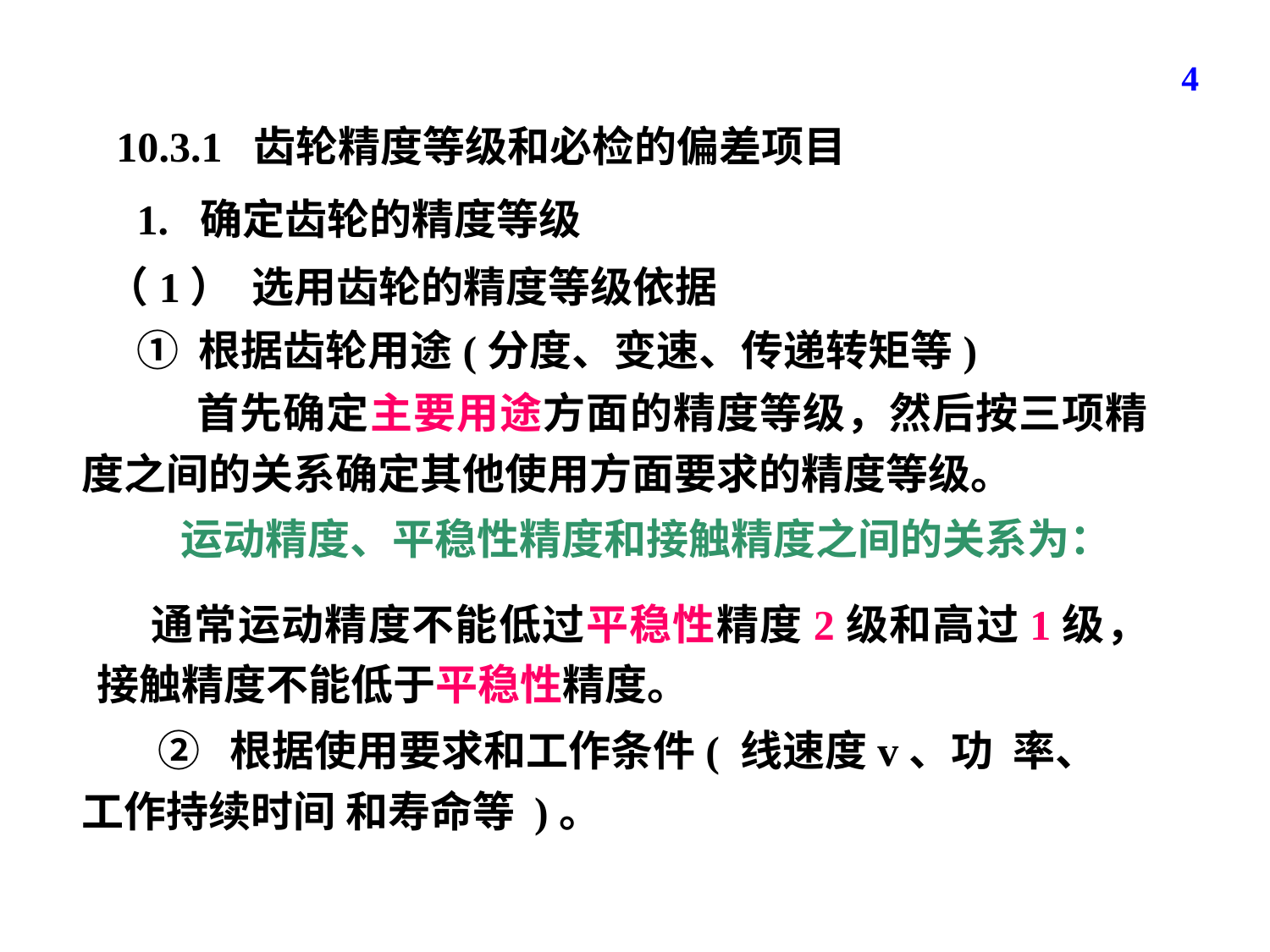

4
10.3.1  齿轮精度等级和必检的偏差项目
1.  确定齿轮的精度等级
（1）  选用齿轮的精度等级依据
① 根据齿轮用途(分度、变速、传递转矩等)
          首先确定主要用途方面的精度等级，然后按三项精度之间的关系确定其他使用方面要求的精度等级。
运动精度、平稳性精度和接触精度之间的关系为：
    通常运动精度不能低过平稳性精度2级和高过1级，接触精度不能低于平稳性精度。
        ②  根据使用要求和工作条件( 线速度v、功  率、工作持续时间 和寿命等 )。